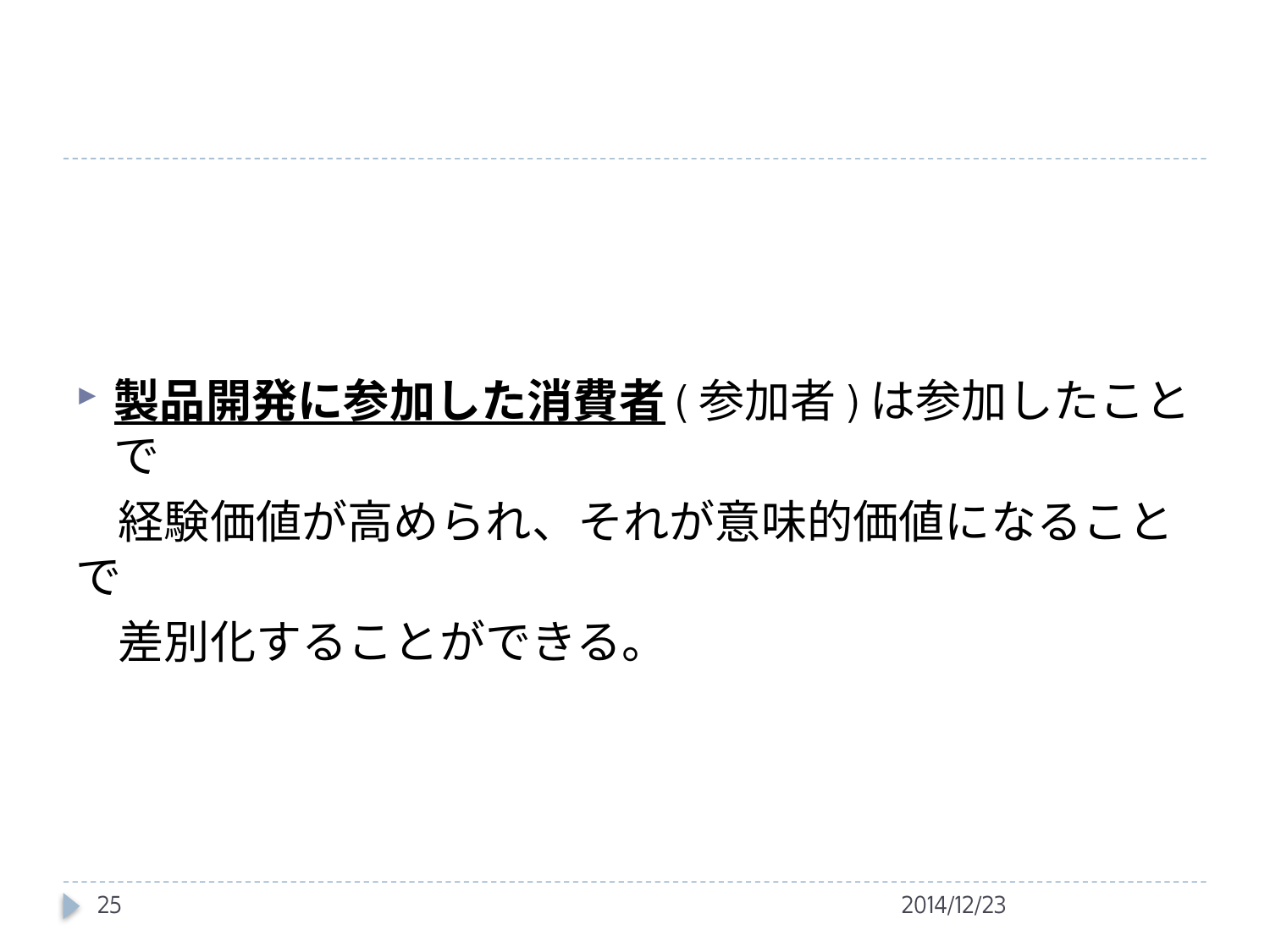

#

製品開発に参加した消費者(参加者)は参加したことで
   経験価値が高められ、それが意味的価値になることで
   差別化することができる。

25
2014/12/23